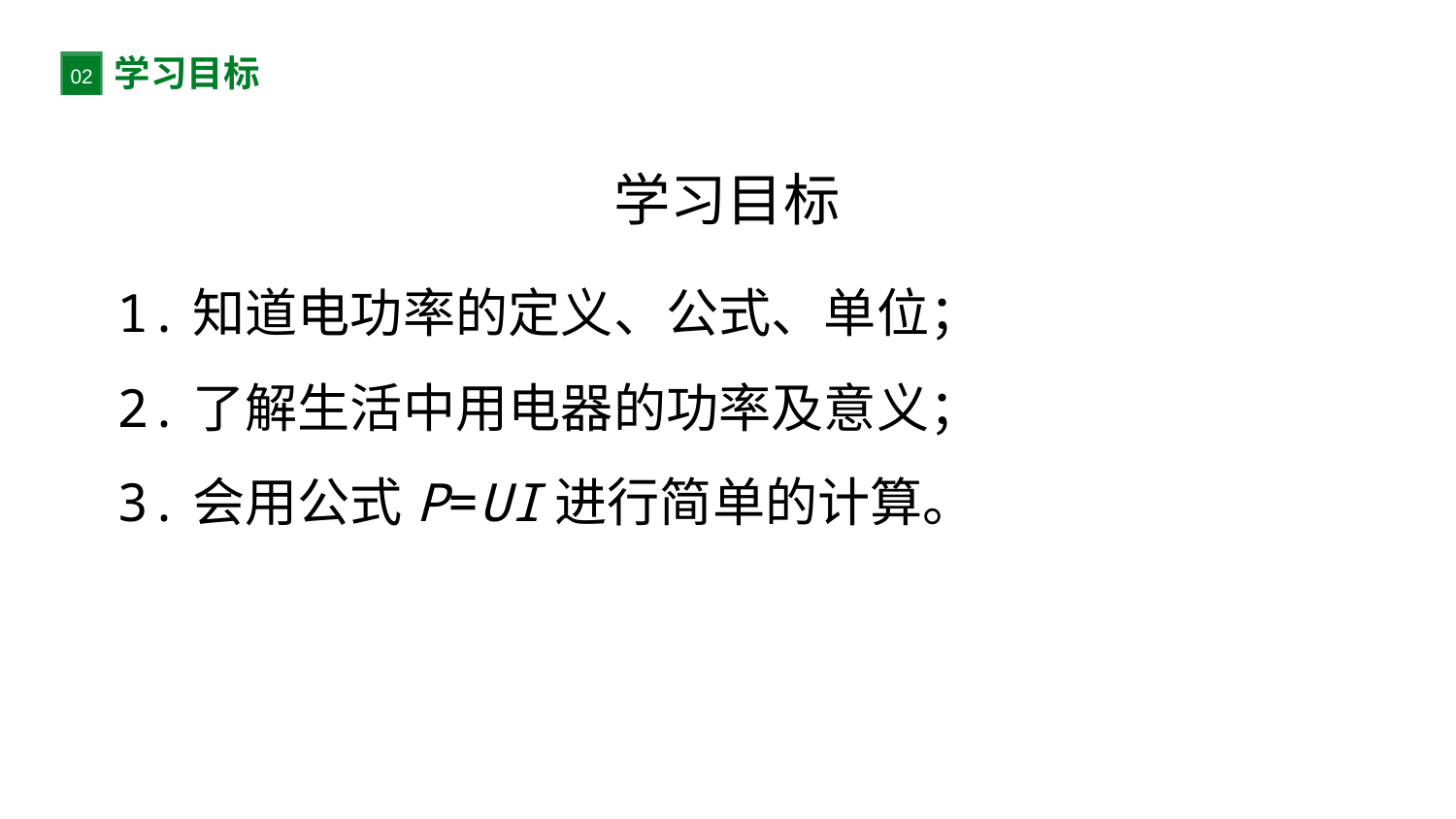

学习目标

02
学习目标
1.知道电功率的定义、公式、单位；
2.了解生活中用电器的功率及意义；
3.会用公式P=UI进行简单的计算。